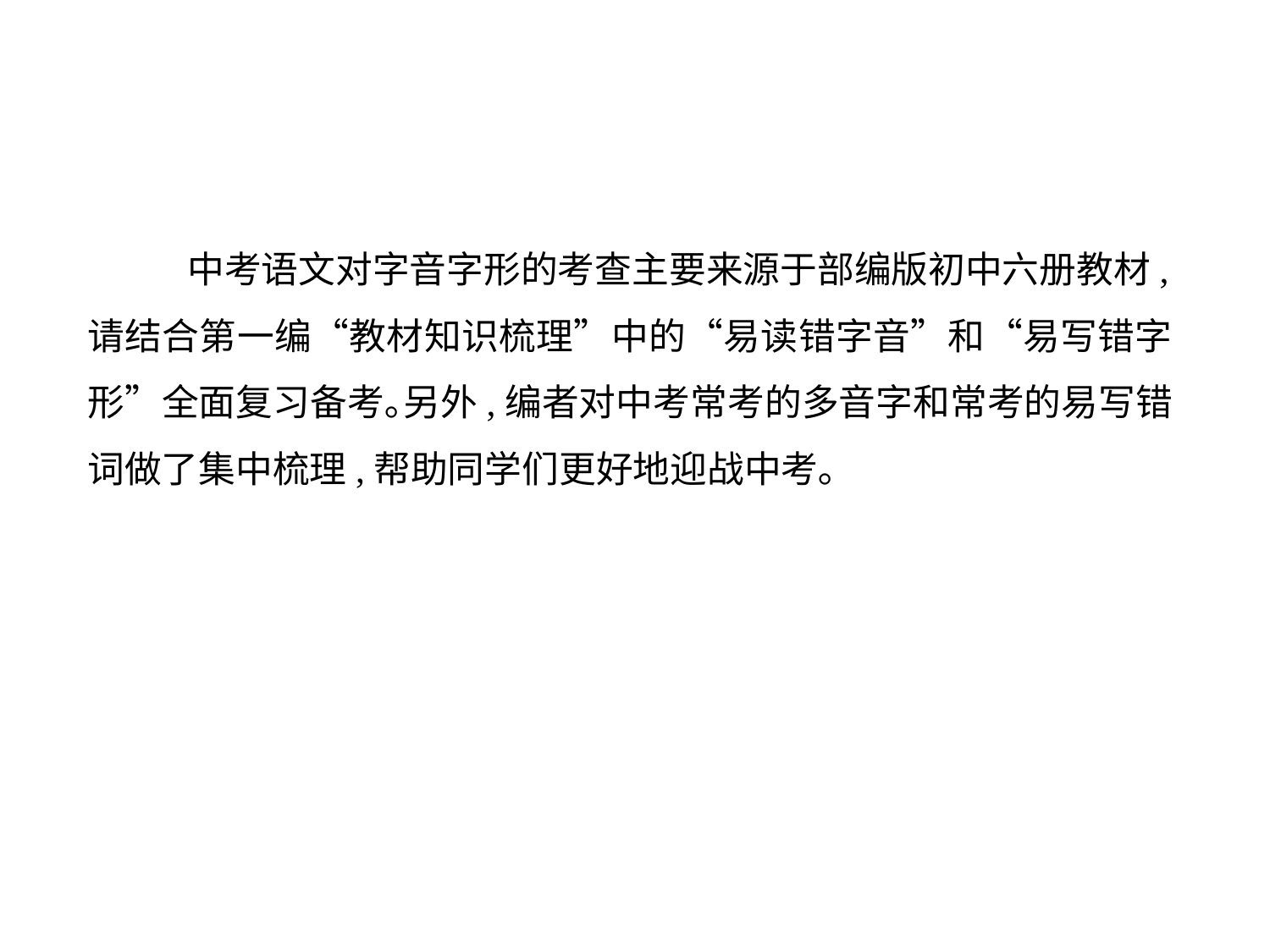

中考语文对字音字形的考查主要来源于部编版初中六册教材,请结合第一编“教材知识梳理”中的“易读错字音”和“易写错字形”全面复习备考｡另外,编者对中考常考的多音字和常考的易写错词做了集中梳理,帮助同学们更好地迎战中考｡